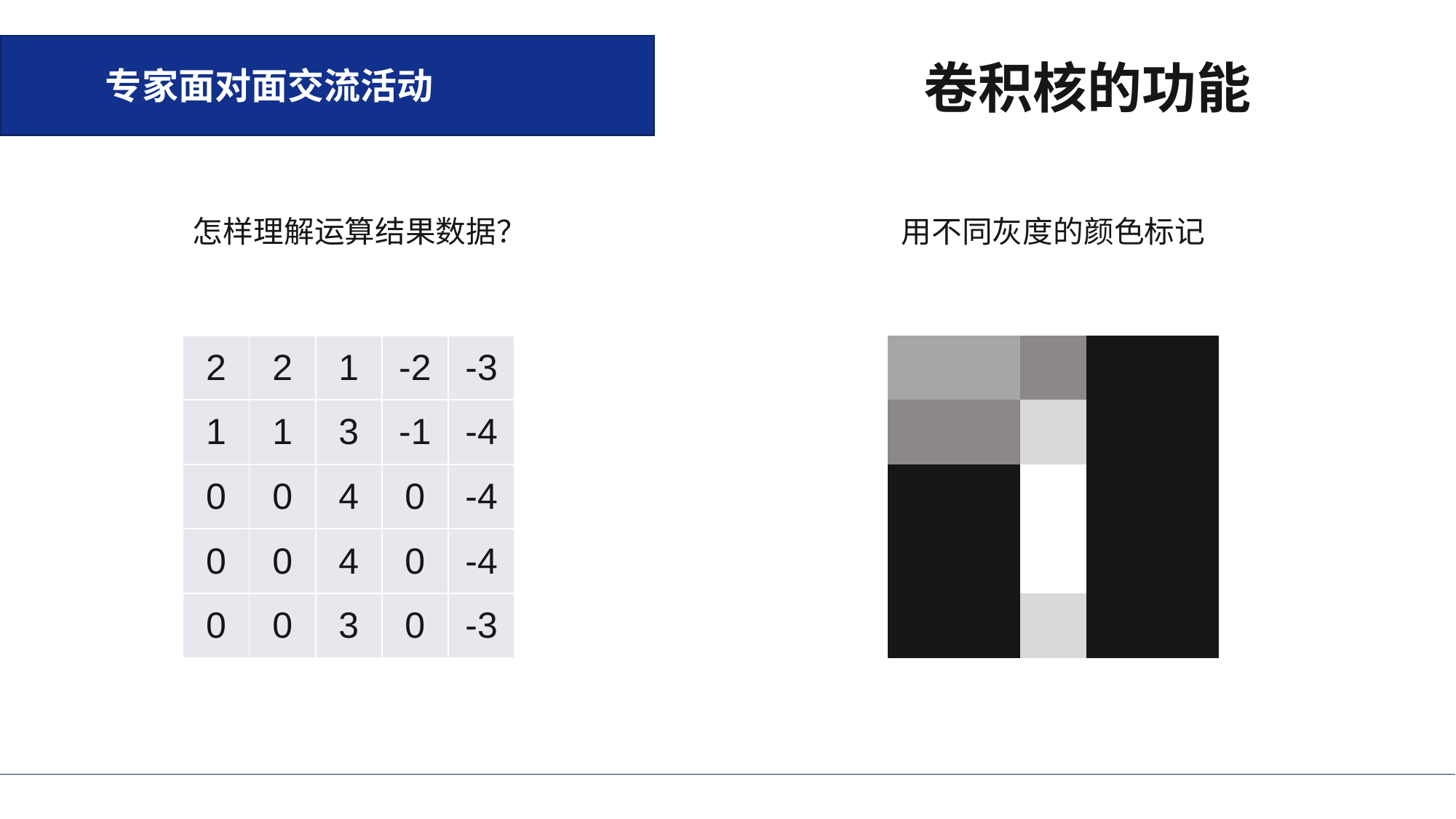

专家面对面交流活动
卷积核的功能
怎样理解运算结果数据？
用不同灰度的颜色标记
| 2 | 2 | 1 | -2 | -3 |
| --- | --- | --- | --- | --- |
| 1 | 1 | 3 | -1 | -4 |
| 0 | 0 | 4 | 0 | -4 |
| 0 | 0 | 4 | 0 | -4 |
| 0 | 0 | 3 | 0 | -3 |
|  |  |  |  |  |
| --- | --- | --- | --- | --- |
|  |  |  |  |  |
|  |  |  |  |  |
|  |  |  |  |  |
|  |  |  |  |  |